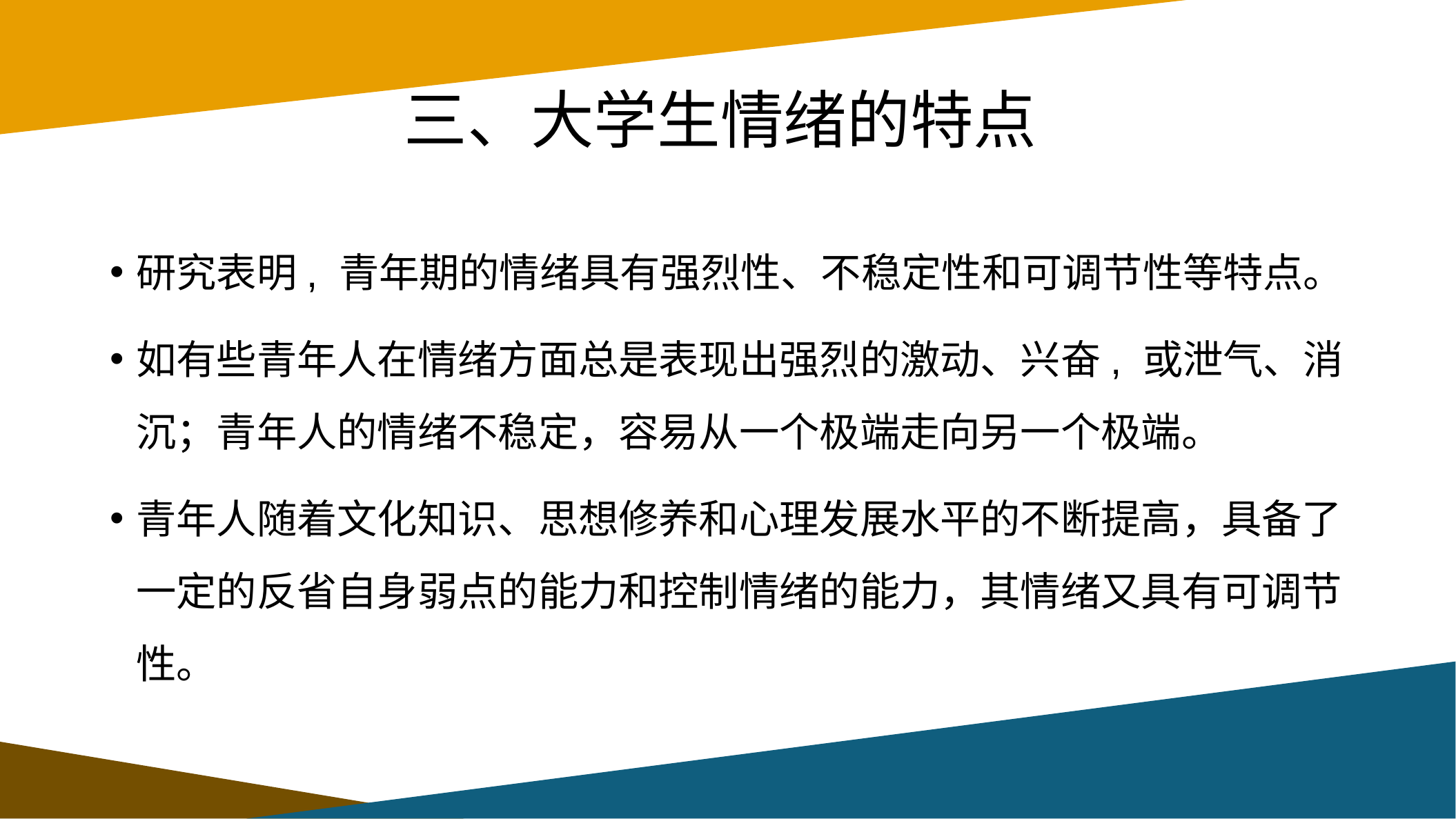

# 三、大学生情绪的特点
研究表明, 青年期的情绪具有强烈性、不稳定性和可调节性等特点。
如有些青年人在情绪方面总是表现出强烈的激动、兴奋, 或泄气、消沉；青年人的情绪不稳定，容易从一个极端走向另一个极端。
青年人随着文化知识、思想修养和心理发展水平的不断提高，具备了一定的反省自身弱点的能力和控制情绪的能力，其情绪又具有可调节性。